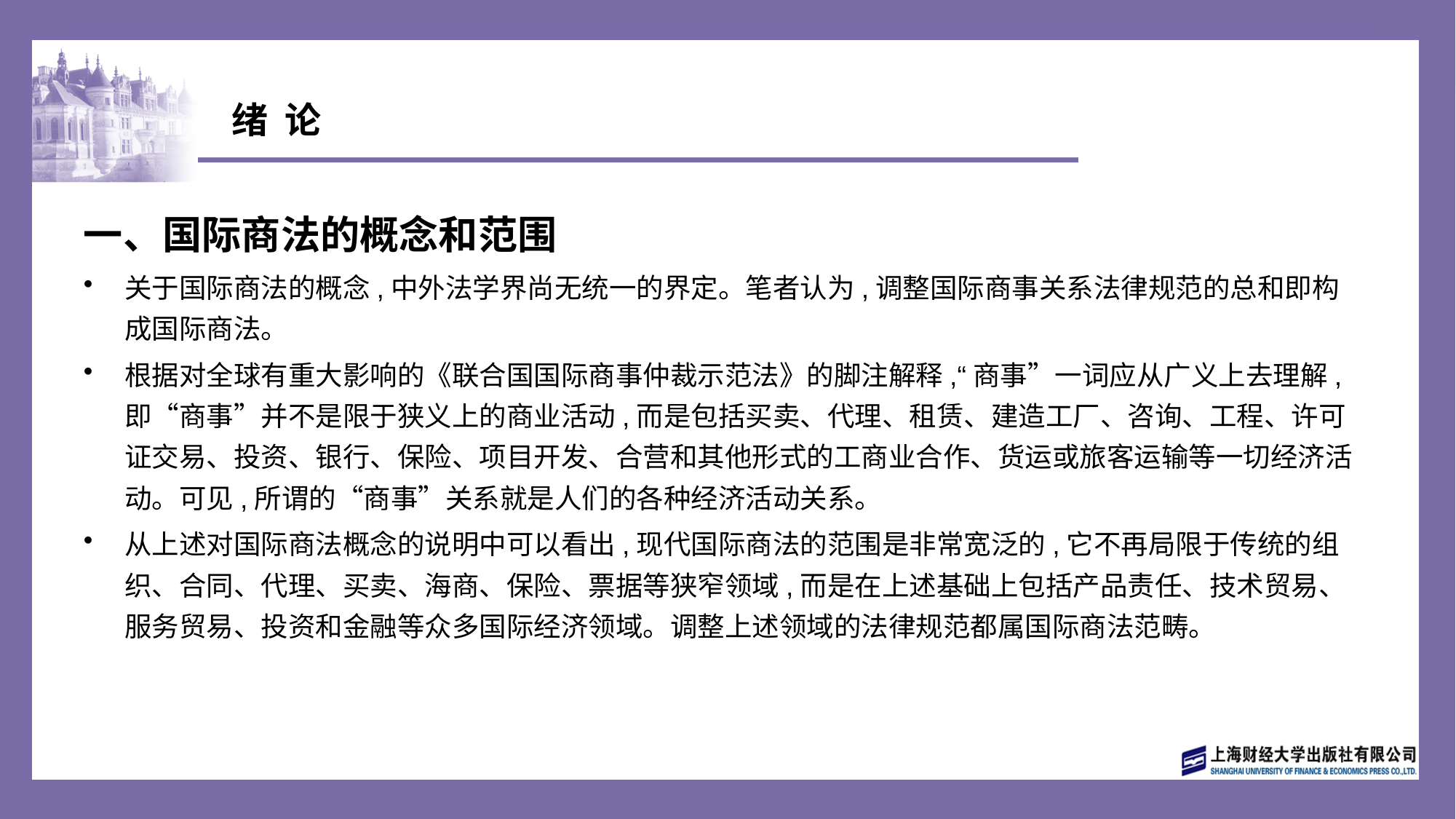

# 绪  论
一、国际商法的概念和范围
关于国际商法的概念,中外法学界尚无统一的界定。笔者认为,调整国际商事关系法律规范的总和即构成国际商法。
根据对全球有重大影响的《联合国国际商事仲裁示范法》的脚注解释,“商事”一词应从广义上去理解,即“商事”并不是限于狭义上的商业活动,而是包括买卖、代理、租赁、建造工厂、咨询、工程、许可证交易、投资、银行、保险、项目开发、合营和其他形式的工商业合作、货运或旅客运输等一切经济活动。可见,所谓的“商事”关系就是人们的各种经济活动关系。
从上述对国际商法概念的说明中可以看出,现代国际商法的范围是非常宽泛的,它不再局限于传统的组织、合同、代理、买卖、海商、保险、票据等狭窄领域,而是在上述基础上包括产品责任、技术贸易、服务贸易、投资和金融等众多国际经济领域。调整上述领域的法律规范都属国际商法范畴。